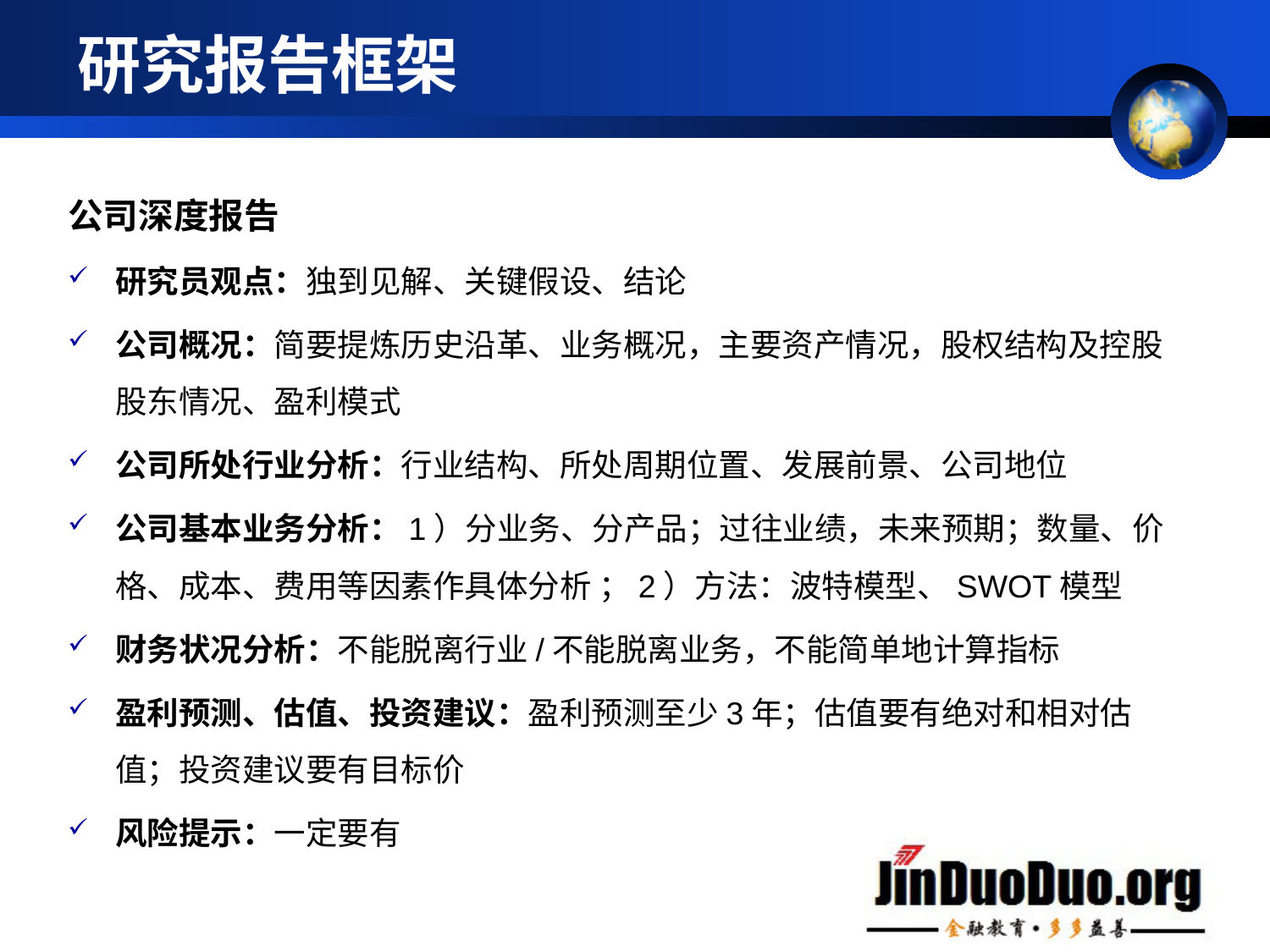

# 研究报告框架
公司深度报告
研究员观点：独到见解、关键假设、结论
公司概况：简要提炼历史沿革、业务概况，主要资产情况，股权结构及控股股东情况、盈利模式
公司所处行业分析：行业结构、所处周期位置、发展前景、公司地位
公司基本业务分析：1）分业务、分产品；过往业绩，未来预期；数量、价格、成本、费用等因素作具体分析 ；2）方法：波特模型、SWOT模型
财务状况分析：不能脱离行业/不能脱离业务，不能简单地计算指标
盈利预测、估值、投资建议：盈利预测至少3年；估值要有绝对和相对估值；投资建议要有目标价
风险提示：一定要有